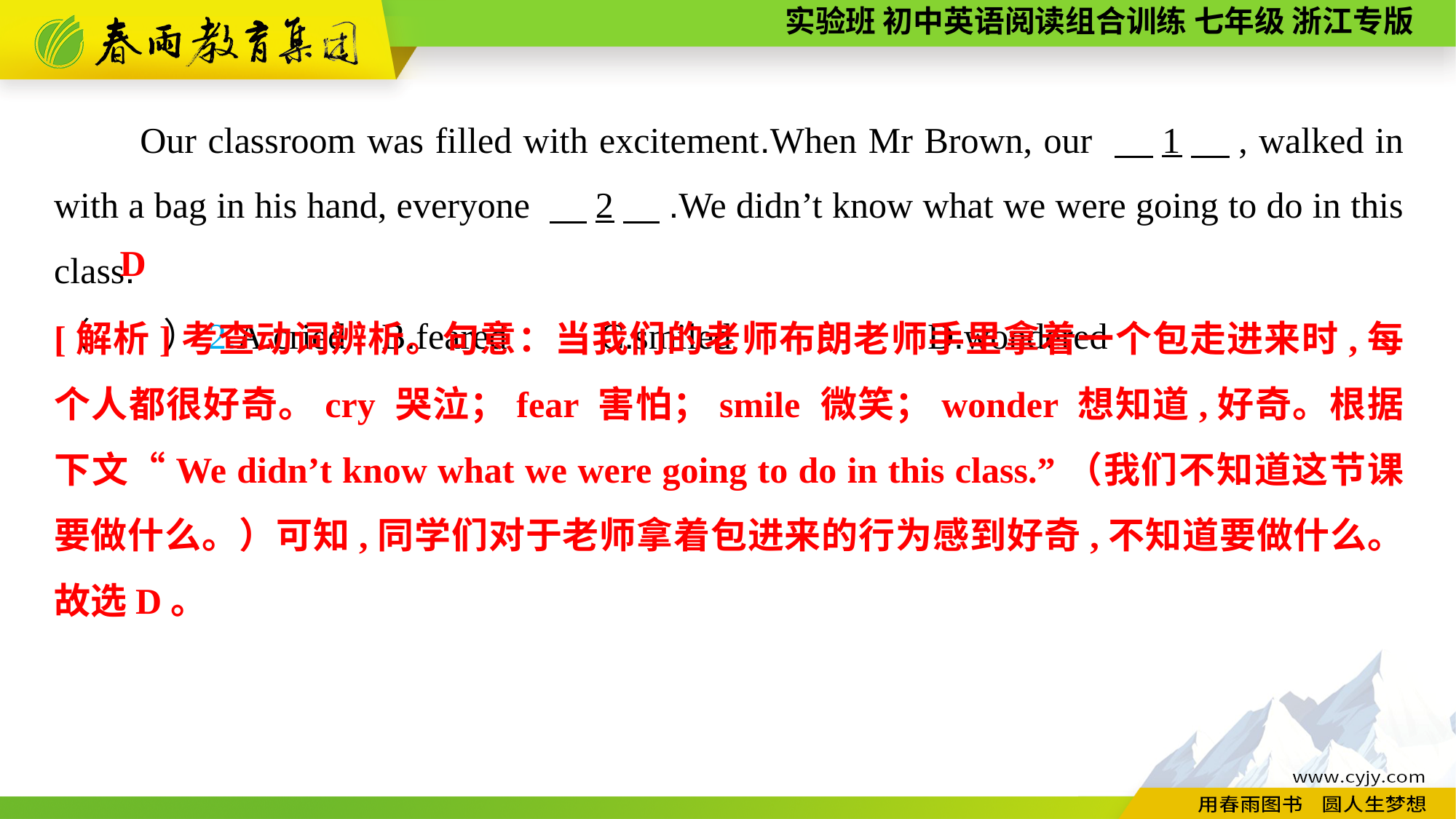

Our classroom was filled with excitement.When Mr Brown, our 　1　, walked in with a bag in his hand, everyone 　2　.We didn’t know what we were going to do in this class.
（　　）2.A.cried	B.feared	C.smiled		D.wondered
D
[解析]考查动词辨析。句意：当我们的老师布朗老师手里拿着一个包走进来时,每个人都很好奇。cry 哭泣；fear 害怕；smile 微笑；wonder 想知道,好奇。根据下文“We didn’t know what we were going to do in this class.”（我们不知道这节课要做什么。）可知,同学们对于老师拿着包进来的行为感到好奇,不知道要做什么。故选D。